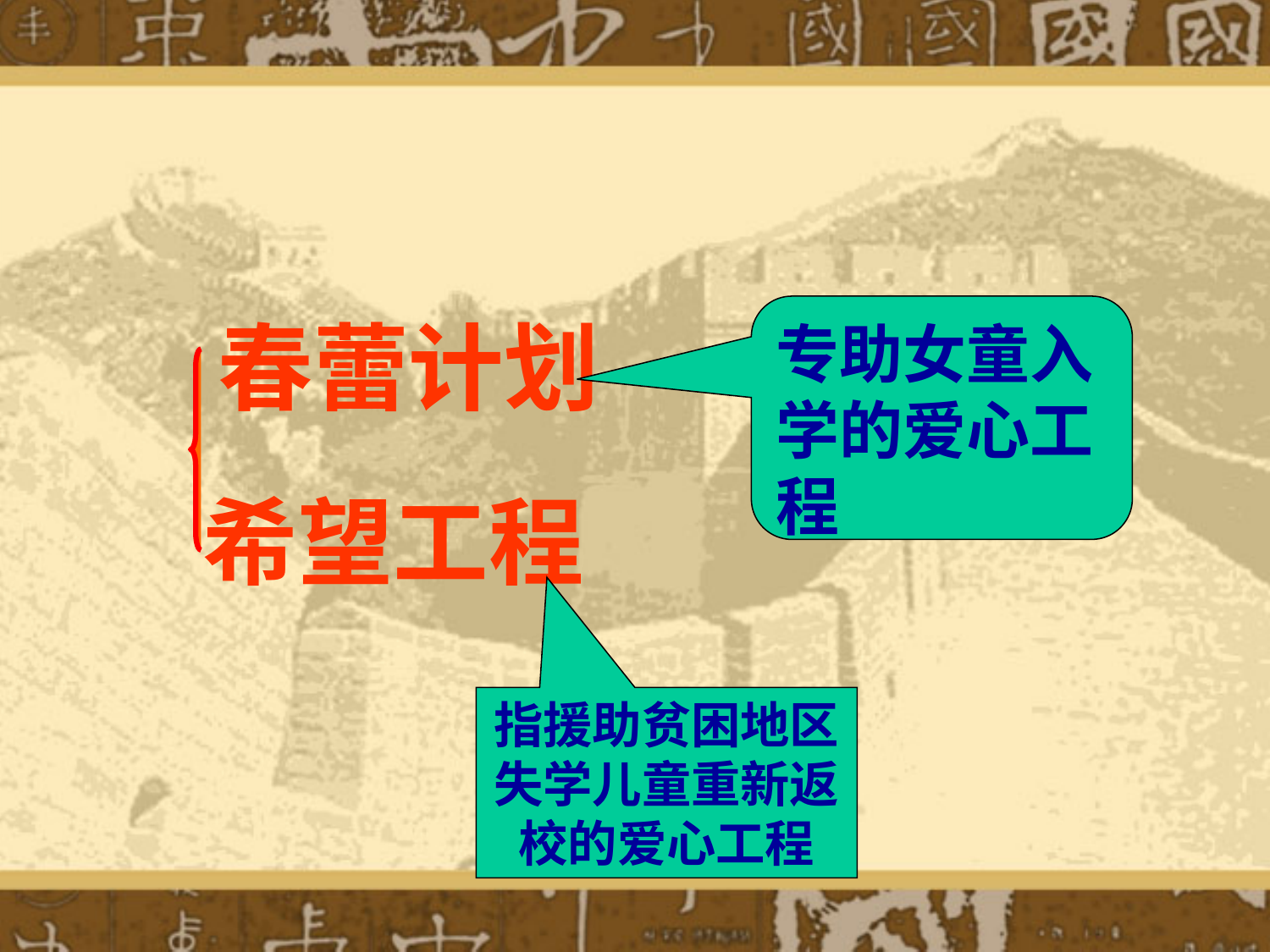

春蕾计划
专助女童入学的爱心工程

希望工程
指援助贫困地区失学儿童重新返校的爱心工程